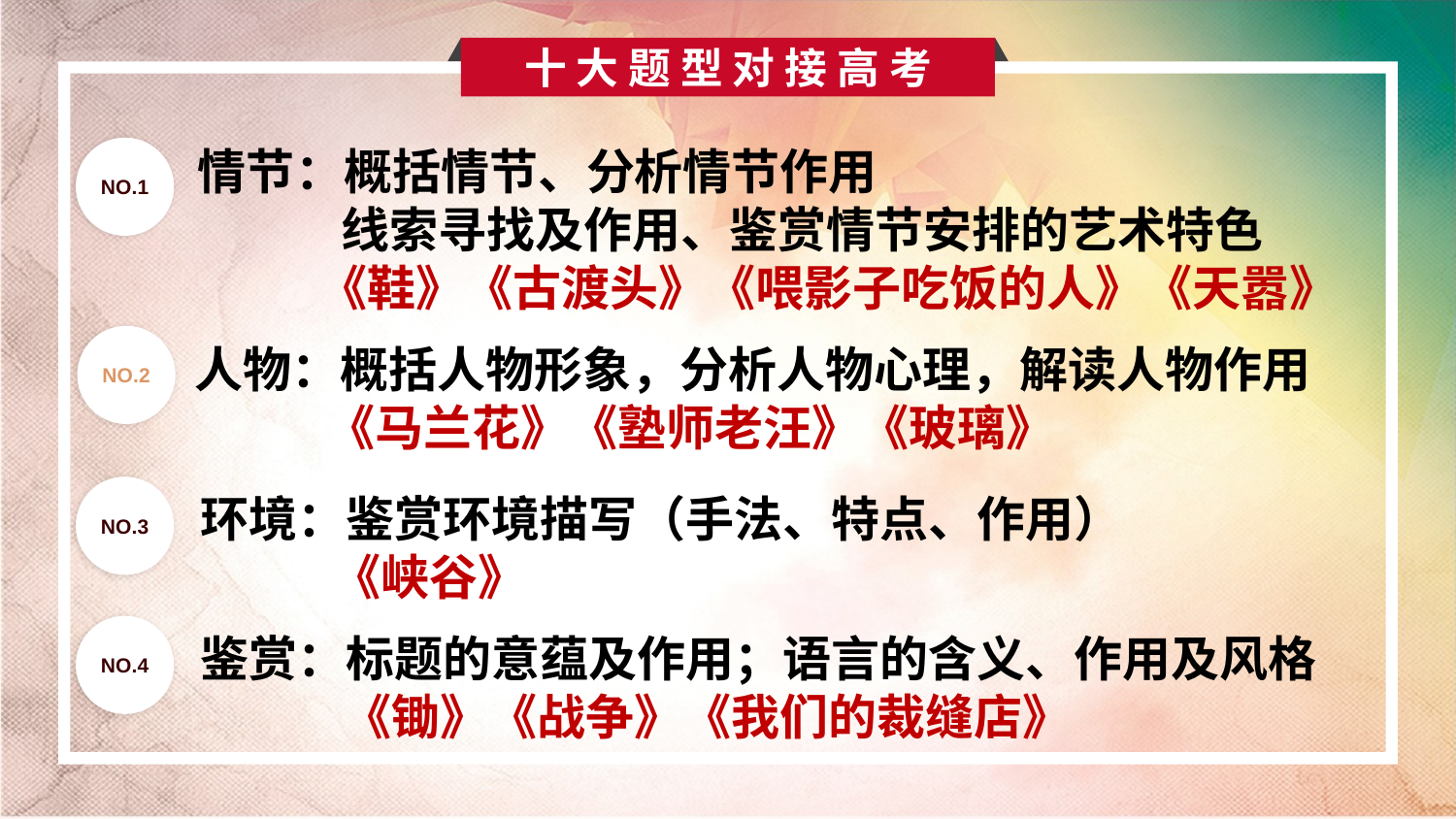

十 大 题 型 对 接 高 考

情节：概括情节、分析情节作用
            线索寻找及作用、鉴赏情节安排的艺术特色
          《鞋》《古渡头》《喂影子吃饭的人》《天嚣》
NO.1
NO.2
人物：概括人物形象，分析人物心理，解读人物作用
           《马兰花》《塾师老汪》《玻璃》
NO.3
环境：鉴赏环境描写（手法、特点、作用）
           《峡谷》
NO.4
鉴赏：标题的意蕴及作用；语言的含义、作用及风格
            《锄》《战争》《我们的裁缝店》